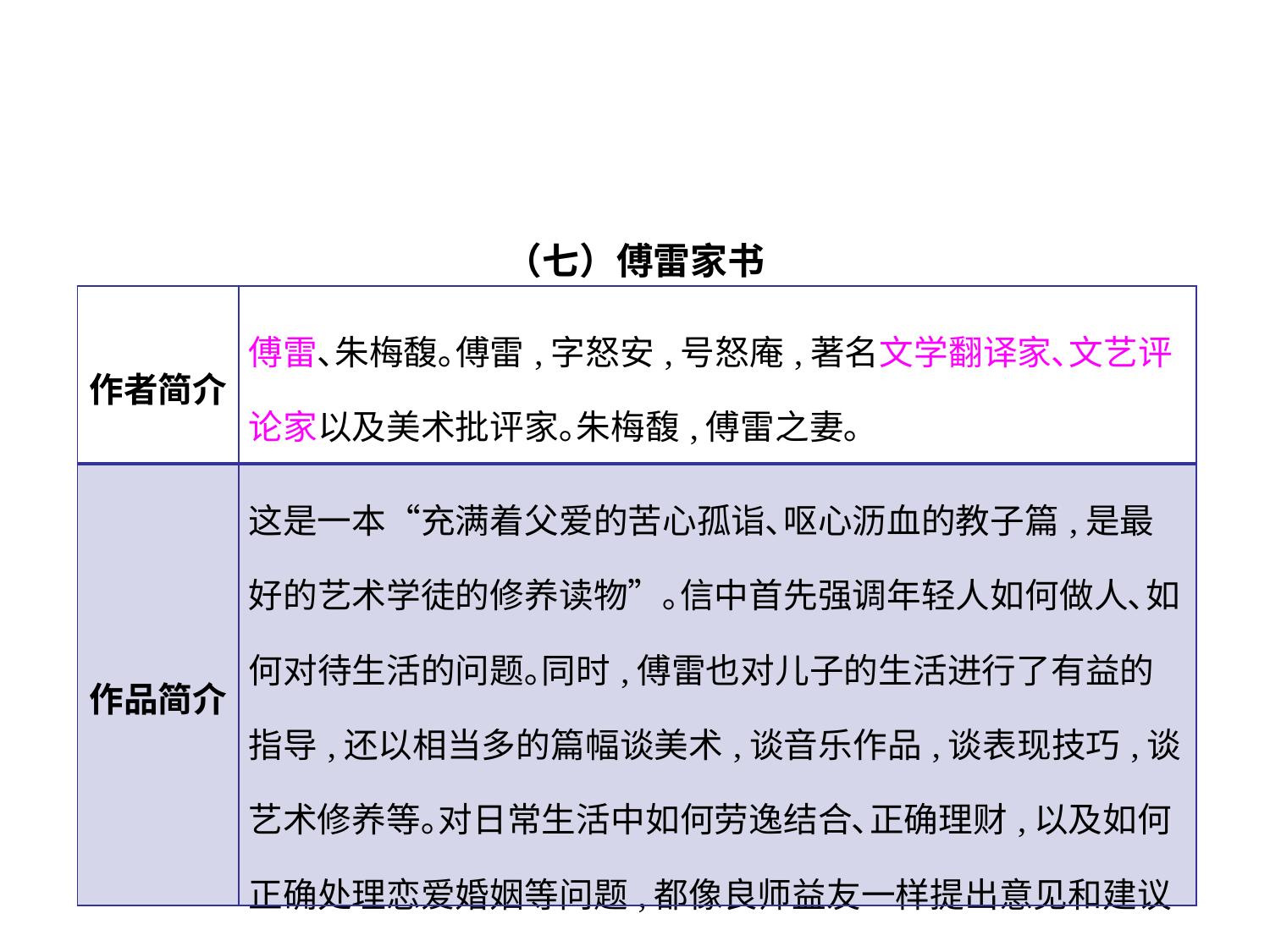

（七）傅雷家书
| 作者简介 | 傅雷､朱梅馥｡傅雷,字怒安,号怒庵,著名文学翻译家､文艺评论家以及美术批评家｡朱梅馥,傅雷之妻｡ |
| --- | --- |
| 作品简介 | 这是一本“充满着父爱的苦心孤诣､呕心沥血的教子篇,是最好的艺术学徒的修养读物”｡信中首先强调年轻人如何做人､如何对待生活的问题｡同时,傅雷也对儿子的生活进行了有益的指导,还以相当多的篇幅谈美术,谈音乐作品,谈表现技巧,谈艺术修养等｡对日常生活中如何劳逸结合､正确理财,以及如何正确处理恋爱婚姻等问题,都像良师益友一样提出意见和建议｡ |